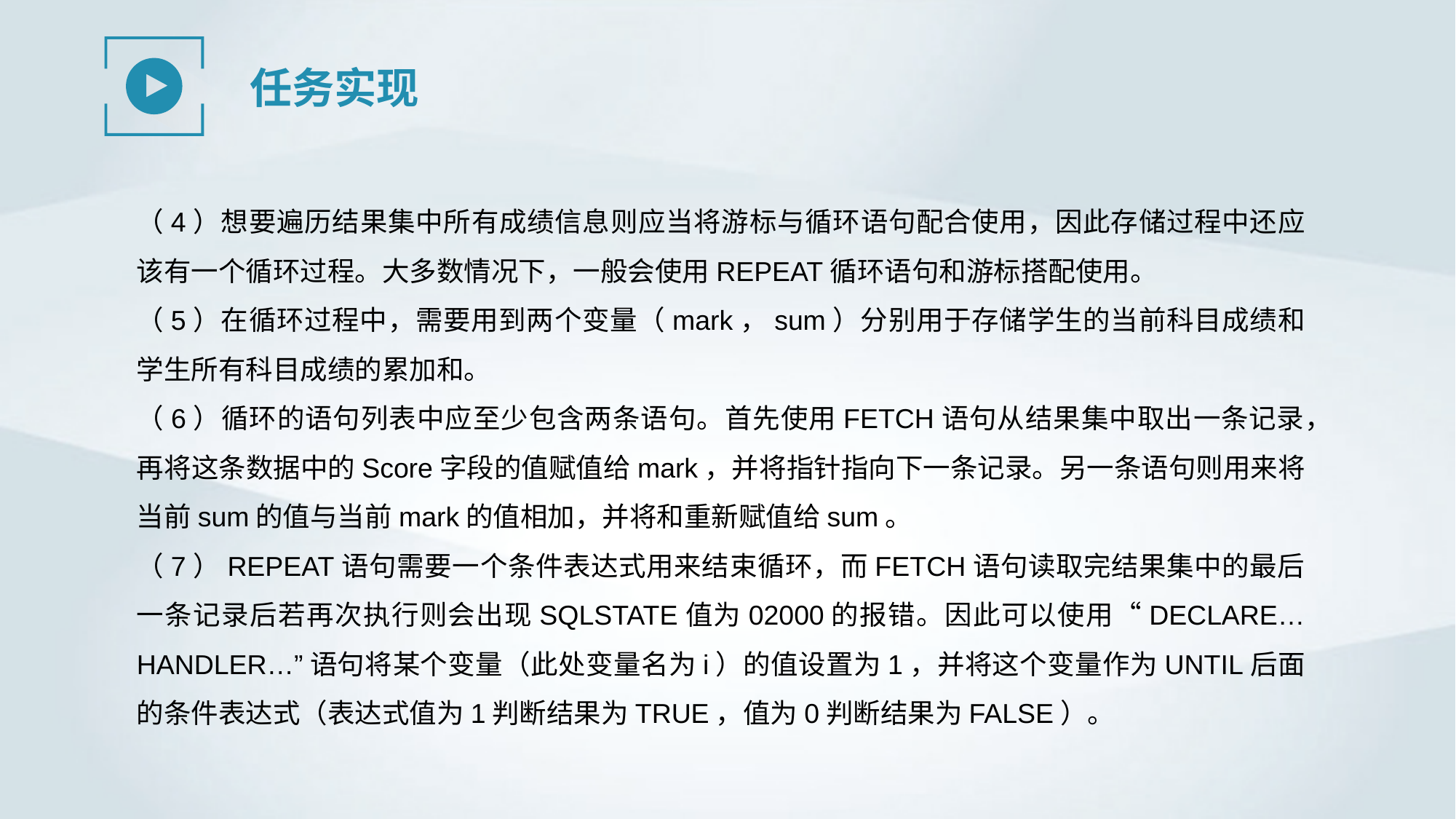

任务实现
（4）想要遍历结果集中所有成绩信息则应当将游标与循环语句配合使用，因此存储过程中还应该有一个循环过程。大多数情况下，一般会使用REPEAT循环语句和游标搭配使用。
（5）在循环过程中，需要用到两个变量（mark，sum）分别用于存储学生的当前科目成绩和学生所有科目成绩的累加和。
（6）循环的语句列表中应至少包含两条语句。首先使用FETCH语句从结果集中取出一条记录，再将这条数据中的Score字段的值赋值给mark，并将指针指向下一条记录。另一条语句则用来将当前sum的值与当前mark的值相加，并将和重新赋值给sum。
（7）REPEAT语句需要一个条件表达式用来结束循环，而FETCH语句读取完结果集中的最后一条记录后若再次执行则会出现SQLSTATE值为02000的报错。因此可以使用“DECLARE…HANDLER…”语句将某个变量（此处变量名为i）的值设置为1，并将这个变量作为UNTIL后面的条件表达式（表达式值为1判断结果为TRUE，值为0判断结果为FALSE）。